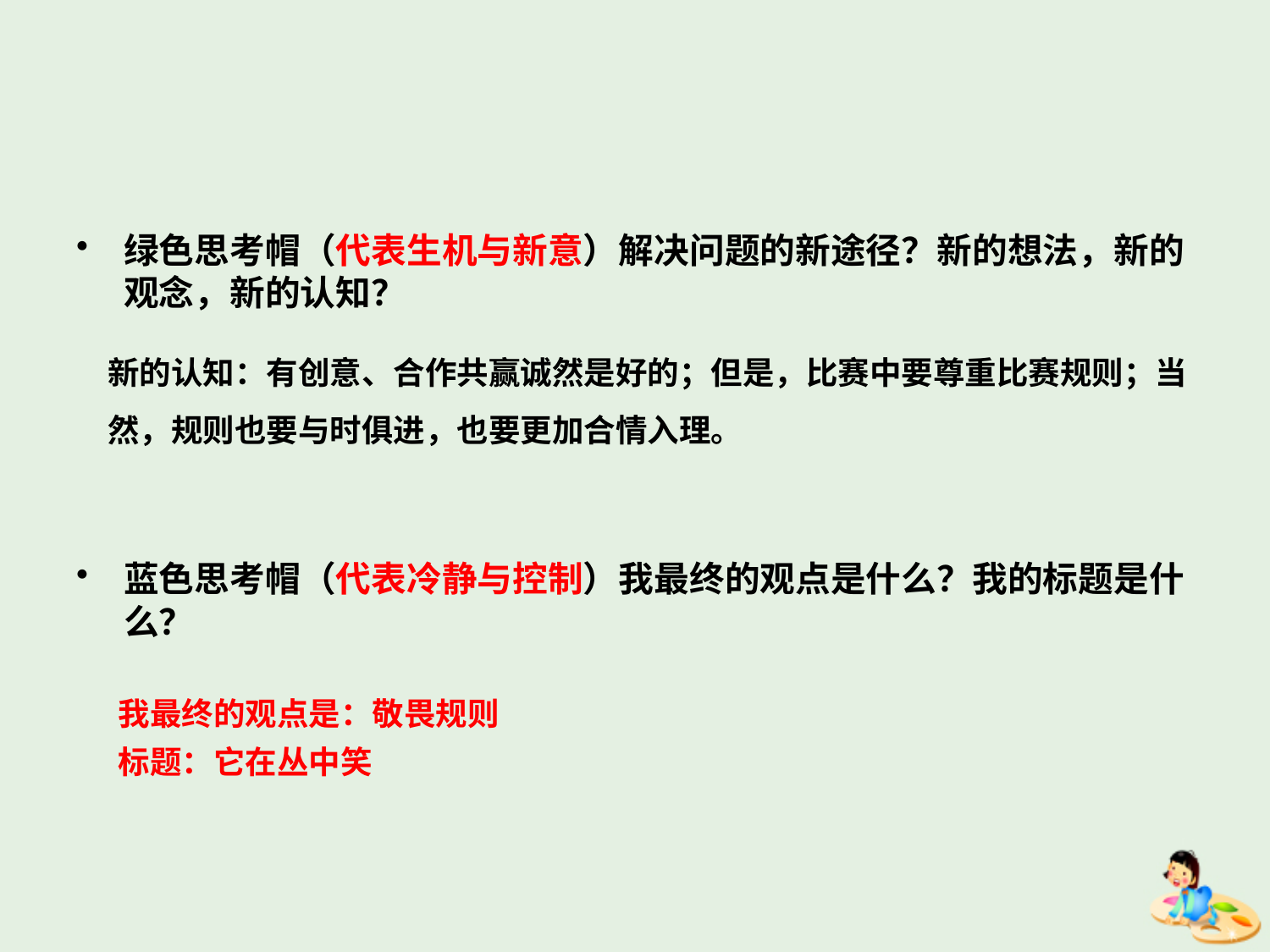

绿色思考帽（代表生机与新意）解决问题的新途径？新的想法，新的观念，新的认知？

蓝色思考帽（代表冷静与控制）我最终的观点是什么？我的标题是什么？
新的认知：有创意、合作共赢诚然是好的；但是，比赛中要尊重比赛规则；当然，规则也要与时俱进，也要更加合情入理。
我最终的观点是：敬畏规则
标题：它在丛中笑